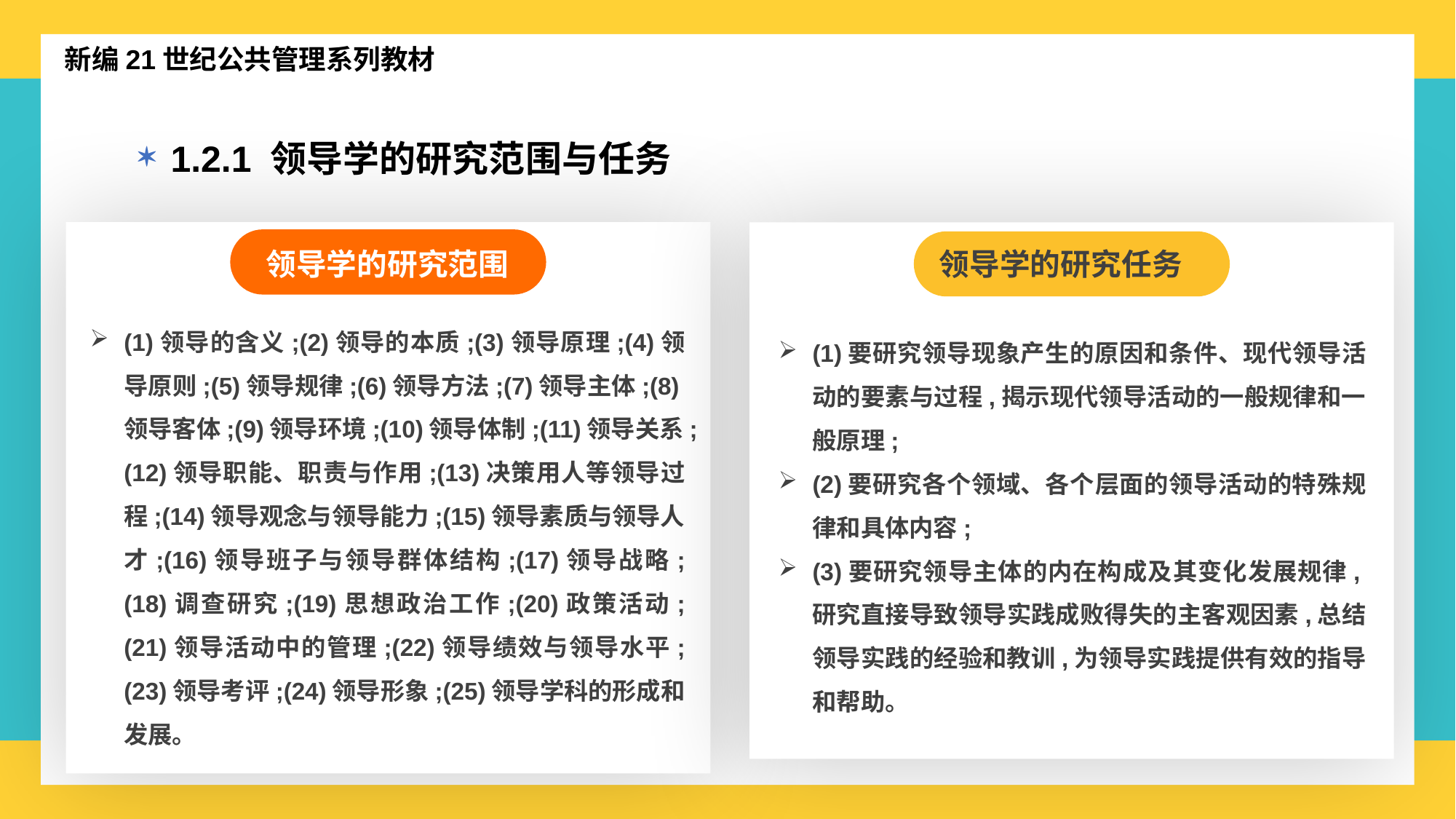

新编21世纪公共管理系列教材
1.2.1 领导学的研究范围与任务

领导学的研究范围
(1)领导的含义;(2)领导的本质;(3)领导原理;(4)领导原则;(5)领导规律;(6)领导方法;(7)领导主体;(8)领导客体;(9)领导环境;(10)领导体制;(11)领导关系;(12)领导职能、职责与作用;(13)决策用人等领导过程;(14)领导观念与领导能力;(15)领导素质与领导人才;(16)领导班子与领导群体结构;(17)领导战略;(18)调查研究;(19)思想政治工作;(20)政策活动;(21)领导活动中的管理;(22)领导绩效与领导水平;(23)领导考评;(24)领导形象;(25)领导学科的形成和发展。

领导学的研究任务
(1)要研究领导现象产生的原因和条件、现代领导活动的要素与过程,揭示现代领导活动的一般规律和一般原理;
(2)要研究各个领域、各个层面的领导活动的特殊规律和具体内容;
(3)要研究领导主体的内在构成及其变化发展规律,研究直接导致领导实践成败得失的主客观因素,总结领导实践的经验和教训,为领导实践提供有效的指导和帮助。